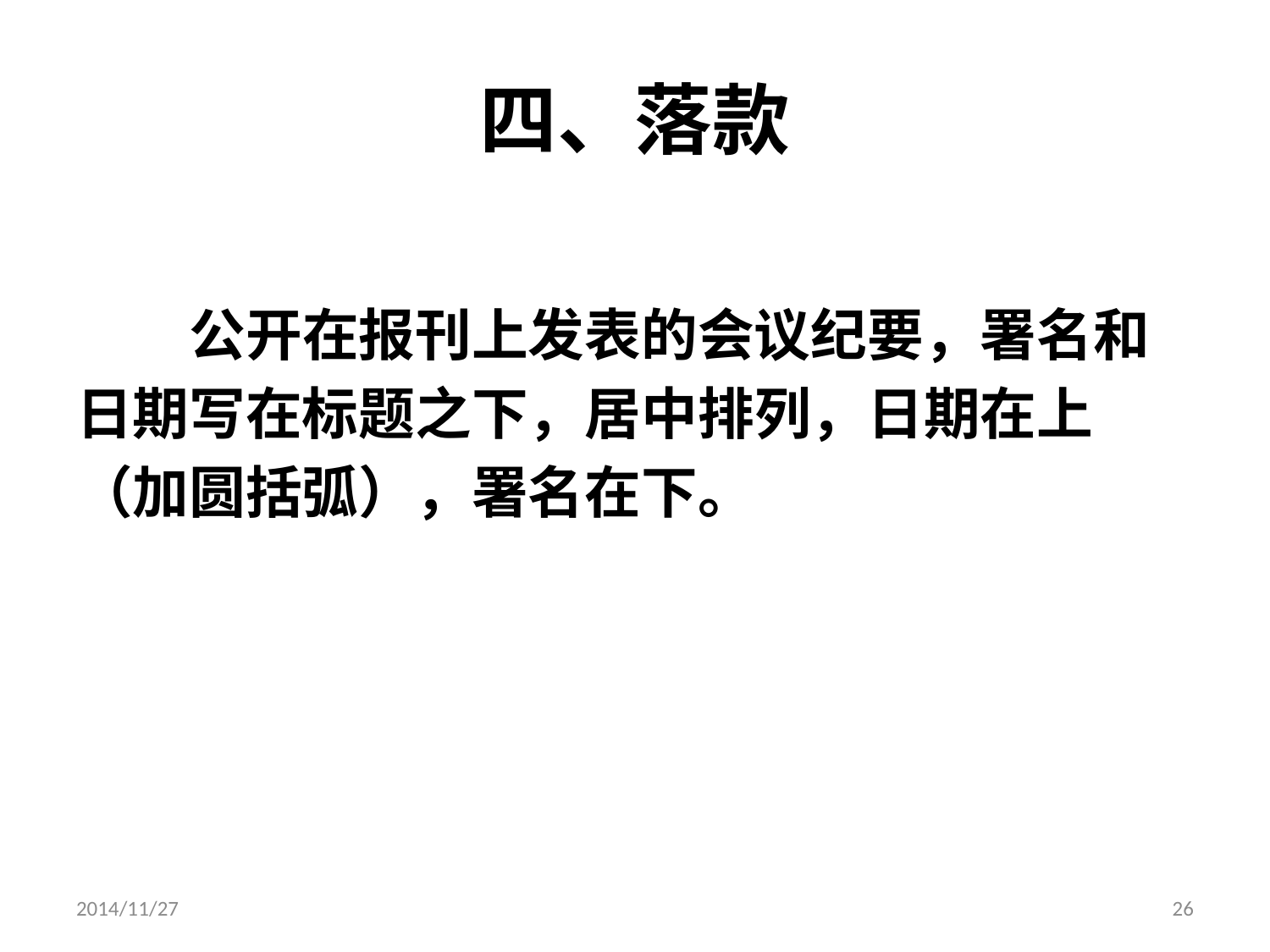

# 四、落款

　　公开在报刊上发表的会议纪要，署名和
日期写在标题之下，居中排列，日期在上
（加圆括弧），署名在下。
2014/11/27
26